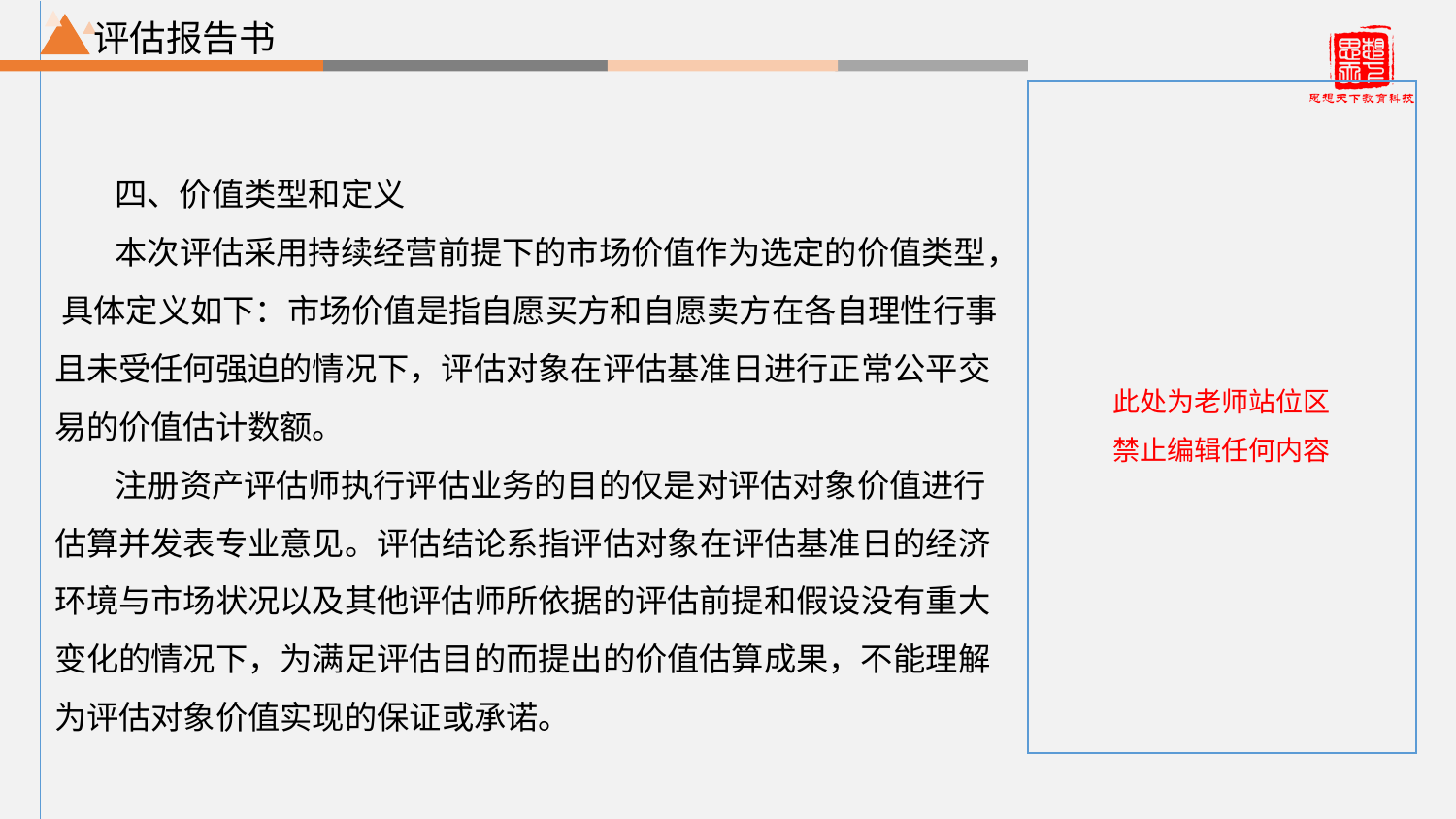

评估报告书
四、价值类型和定义
本次评估采用持续经营前提下的市场价值作为选定的价值类型， 具体定义如下：市场价值是指自愿买方和自愿卖方在各自理性行事且未受任何强迫的情况下，评估对象在评估基准日进行正常公平交易的价值估计数额。
注册资产评估师执行评估业务的目的仅是对评估对象价值进行估算并发表专业意见。评估结论系指评估对象在评估基准日的经济环境与市场状况以及其他评估师所依据的评估前提和假设没有重大变化的情况下，为满足评估目的而提出的价值估算成果，不能理解为评估对象价值实现的保证或承诺。
132